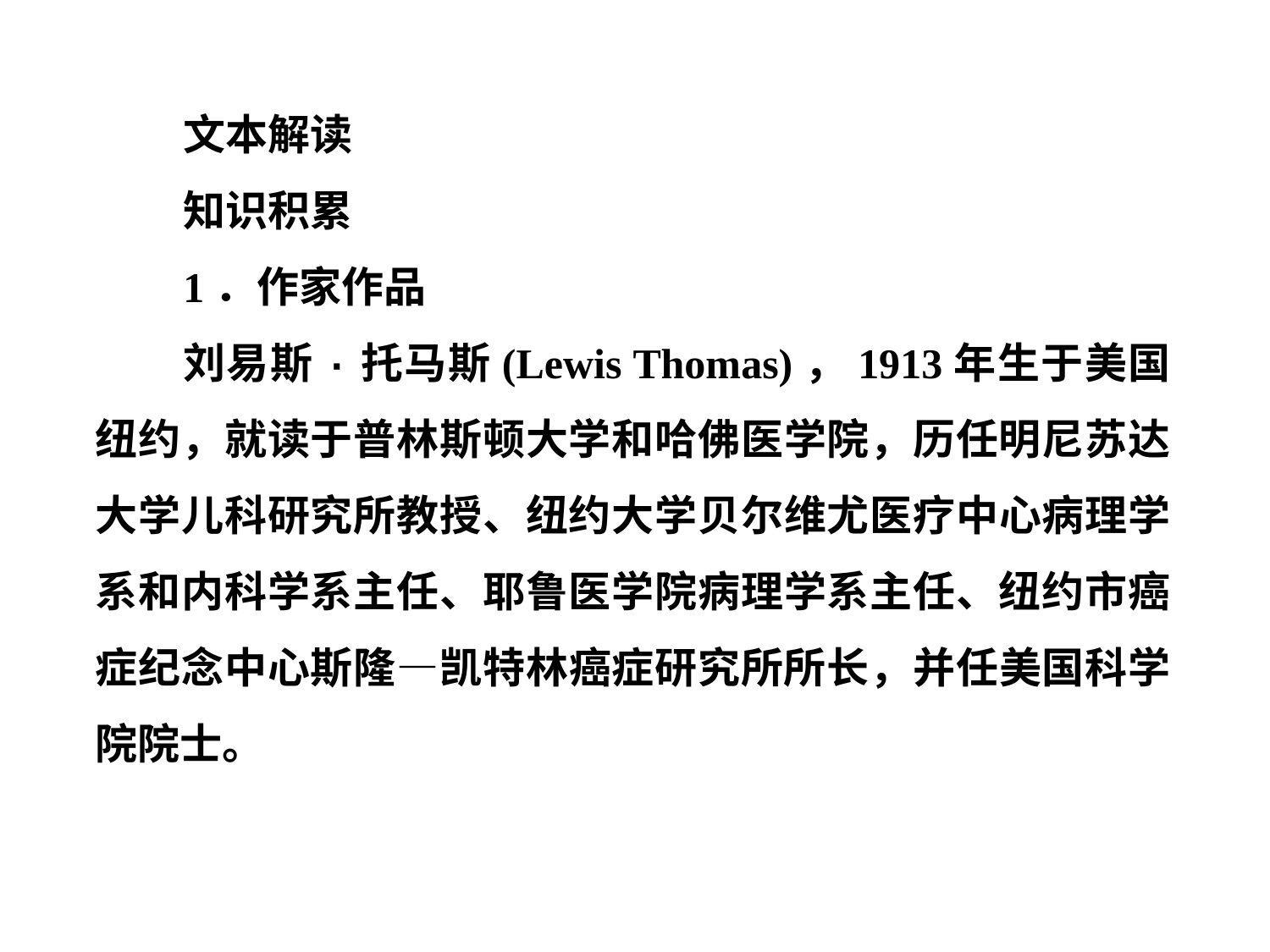

文本解读
知识积累
1．作家作品
刘易斯·托马斯(Lewis Thomas)，1913年生于美国纽约，就读于普林斯顿大学和哈佛医学院，历任明尼苏达大学儿科研究所教授、纽约大学贝尔维尤医疗中心病理学系和内科学系主任、耶鲁医学院病理学系主任、纽约市癌症纪念中心斯隆—凯特林癌症研究所所长，并任美国科学院院士。